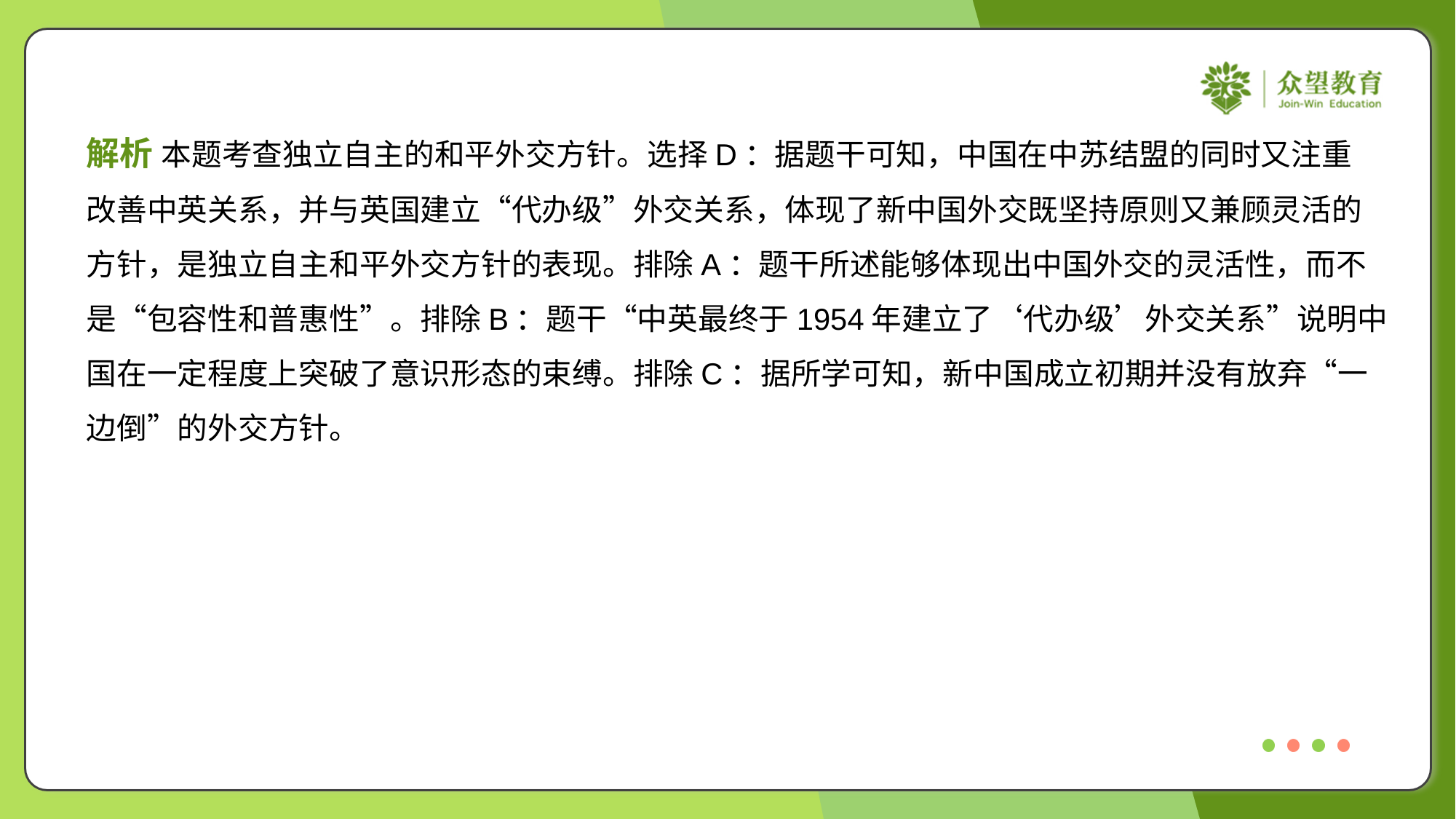

解析 本题考查独立自主的和平外交方针。选择D：据题干可知，中国在中苏结盟的同时又注重
改善中英关系，并与英国建立“代办级”外交关系，体现了新中国外交既坚持原则又兼顾灵活的
方针，是独立自主和平外交方针的表现。排除A：题干所述能够体现出中国外交的灵活性，而不
是“包容性和普惠性”。排除B：题干“中英最终于1954年建立了‘代办级’外交关系”说明中
国在一定程度上突破了意识形态的束缚。排除C：据所学可知，新中国成立初期并没有放弃“一
边倒”的外交方针。